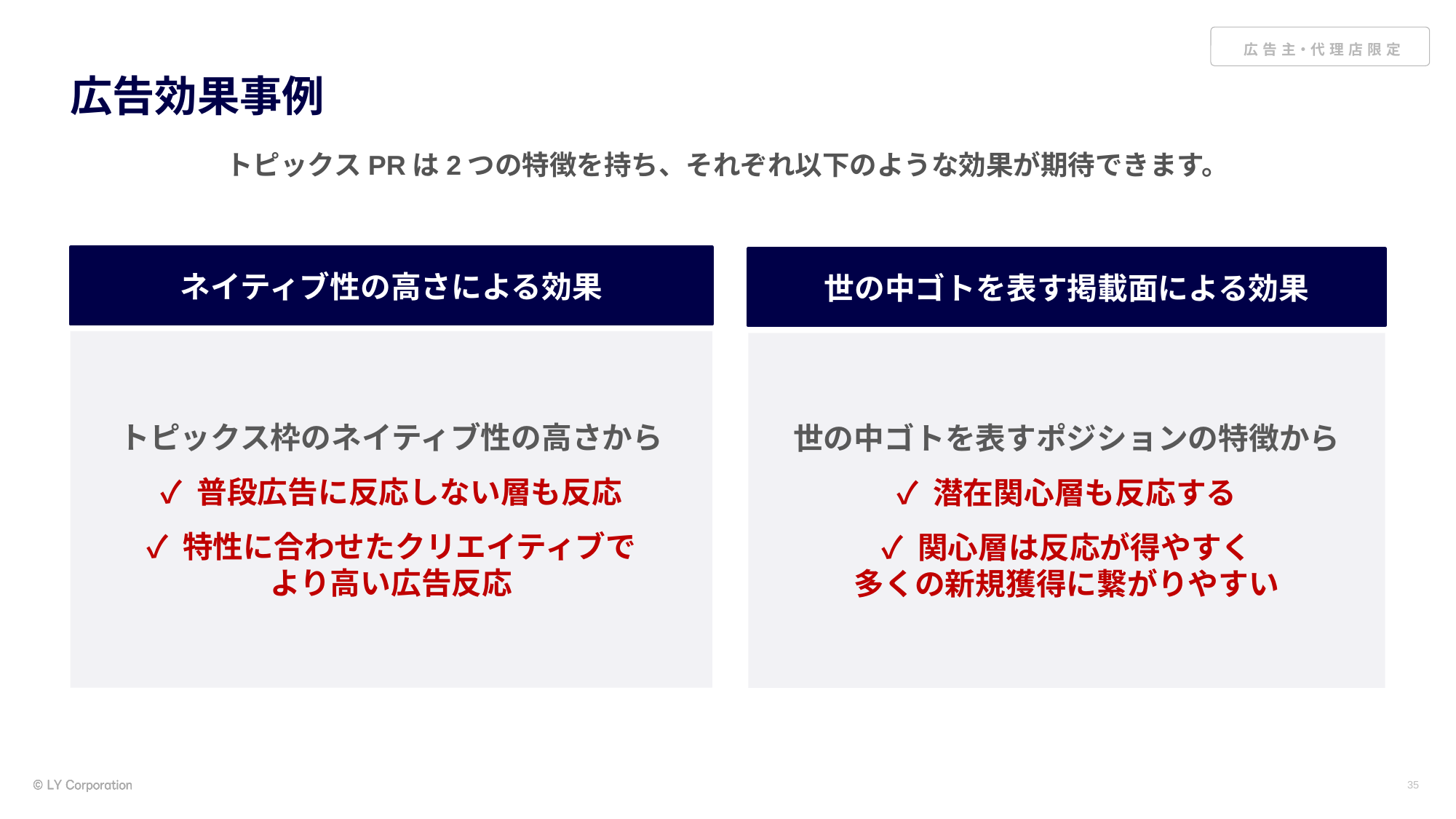

# 広告効果事例
トピックスPRは2つの特徴を持ち、それぞれ以下のような効果が期待できます。

ネイティブ性の高さによる効果
世の中ゴトを表す掲載面による効果
トピックス枠のネイティブ性の高さから

✓ 普段広告に反応しない層も反応

✓ 特性に合わせたクリエイティブで
より高い広告反応
世の中ゴトを表すポジションの特徴から

✓ 潜在関心層も反応する

✓ 関心層は反応が得やすく
多くの新規獲得に繋がりやすい